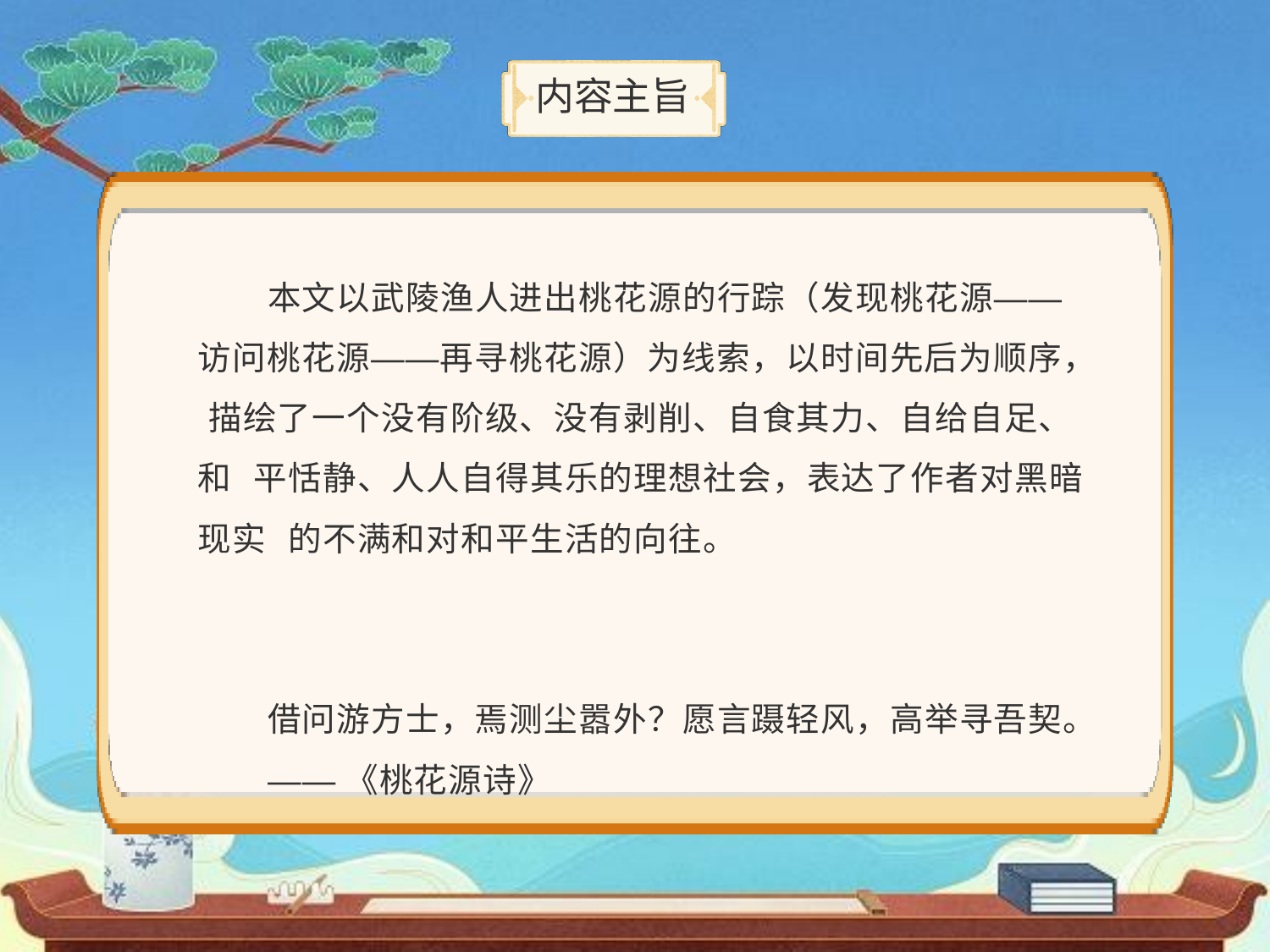

# 内容主旨

本文以武陵渔人进出桃花源的行踪（发现桃花源——  访问桃花源——再寻桃花源）为线索，以时间先后为顺序，  描绘了一个没有阶级、没有剥削、自食其力、自给自足、和  平恬静、人人自得其乐的理想社会，表达了作者对黑暗现实  的不满和对和平生活的向往。

借问游方士，焉测尘嚣外？愿言蹑轻风，高举寻吾契。
——《桃花源诗》